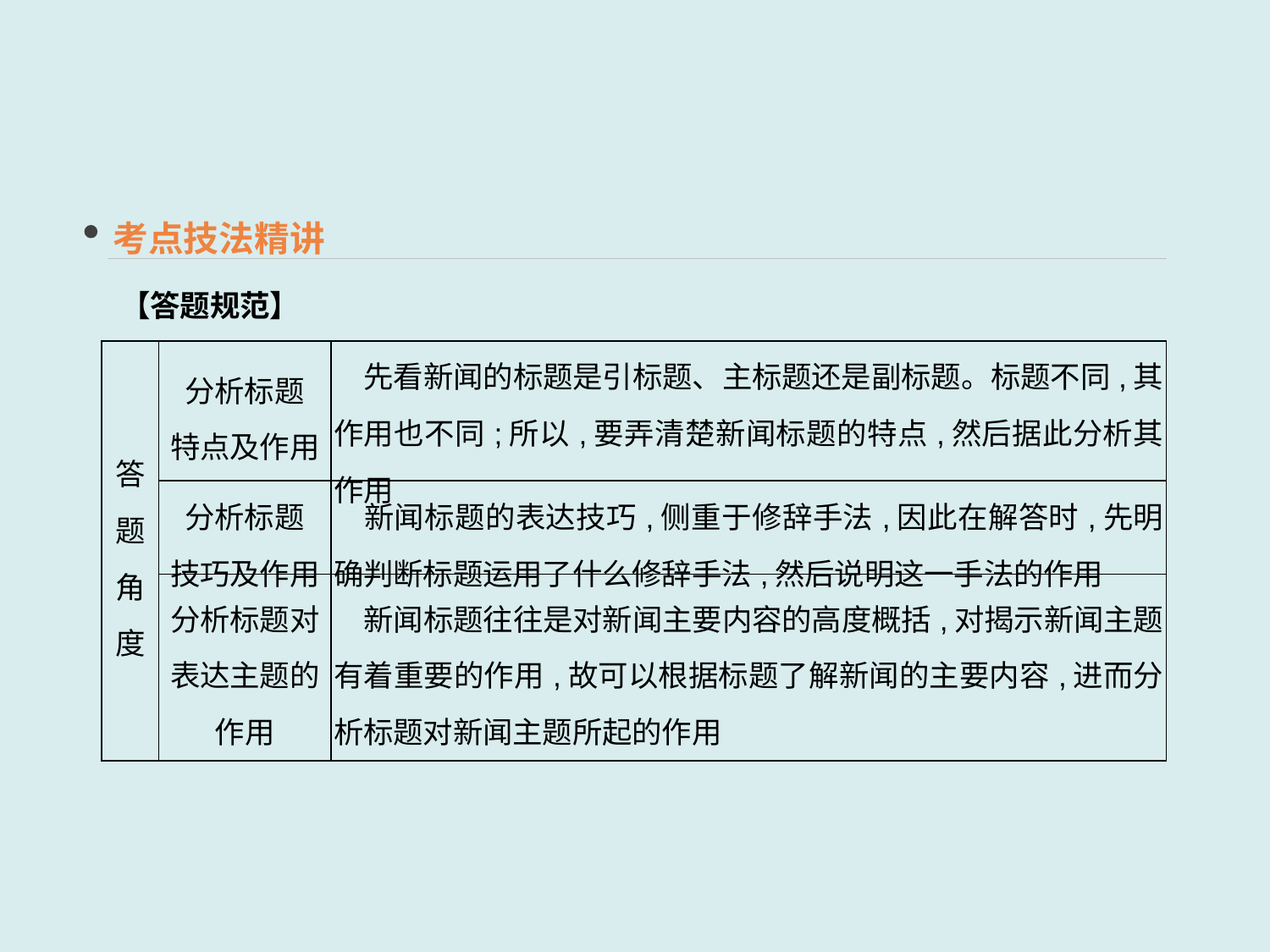

考点技法精讲

【答题规范】

| 答题 角度 | 分析标题 特点及作用 | 先看新闻的标题是引标题、主标题还是副标题。标题不同,其作用也不同;所以,要弄清楚新闻标题的特点,然后据此分析其作用 |
| --- | --- | --- |
|  | 分析标题 技巧及作用 | 新闻标题的表达技巧,侧重于修辞手法,因此在解答时,先明确判断标题运用了什么修辞手法,然后说明这一手法的作用 |
|  | 分析标题对 表达主题的 作用 | 新闻标题往往是对新闻主要内容的高度概括,对揭示新闻主题有着重要的作用,故可以根据标题了解新闻的主要内容,进而分析标题对新闻主题所起的作用 |